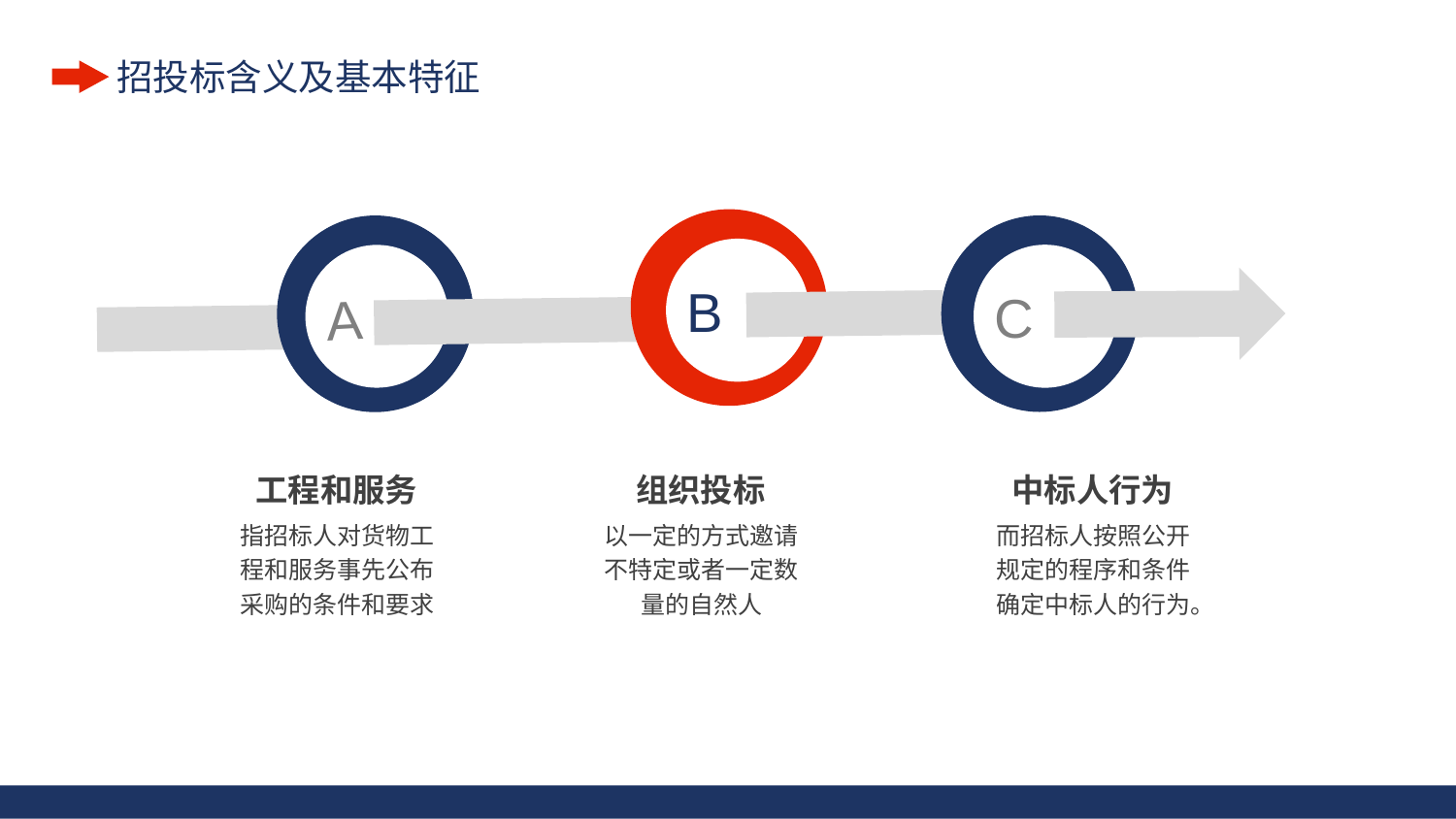

B
C
A

工程和服务
指招标人对货物工程和服务事先公布采购的条件和要求
组织投标
以一定的方式邀请不特定或者一定数量的自然人
中标人行为
而招标人按照公开规定的程序和条件确定中标人的行为。